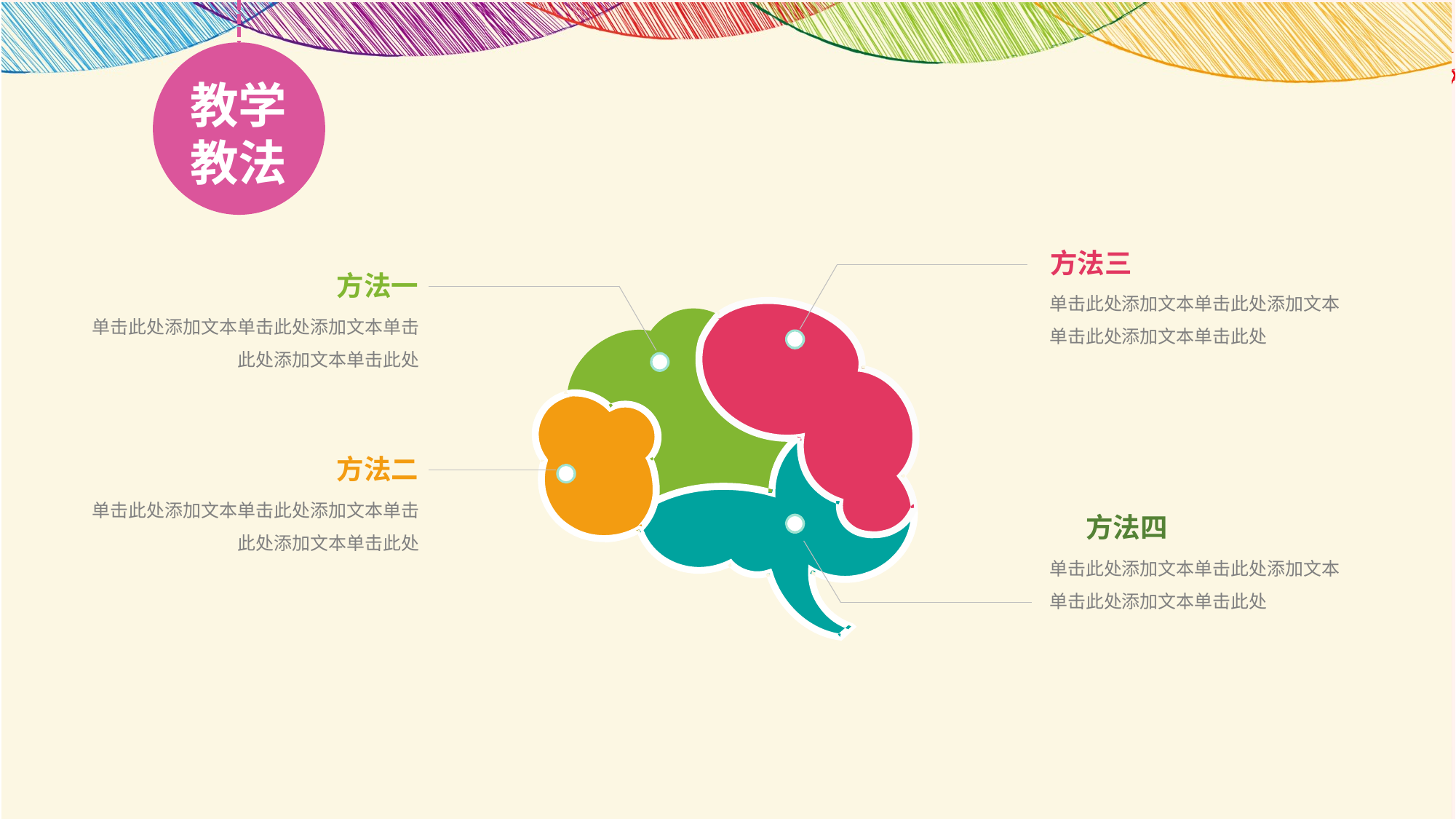

教学
教法
方法三
单击此处添加文本单击此处添加文本单击此处添加文本单击此处
方法一
单击此处添加文本单击此处添加文本单击此处添加文本单击此处

方法二
单击此处添加文本单击此处添加文本单击此处添加文本单击此处
方法四
单击此处添加文本单击此处添加文本单击此处添加文本单击此处